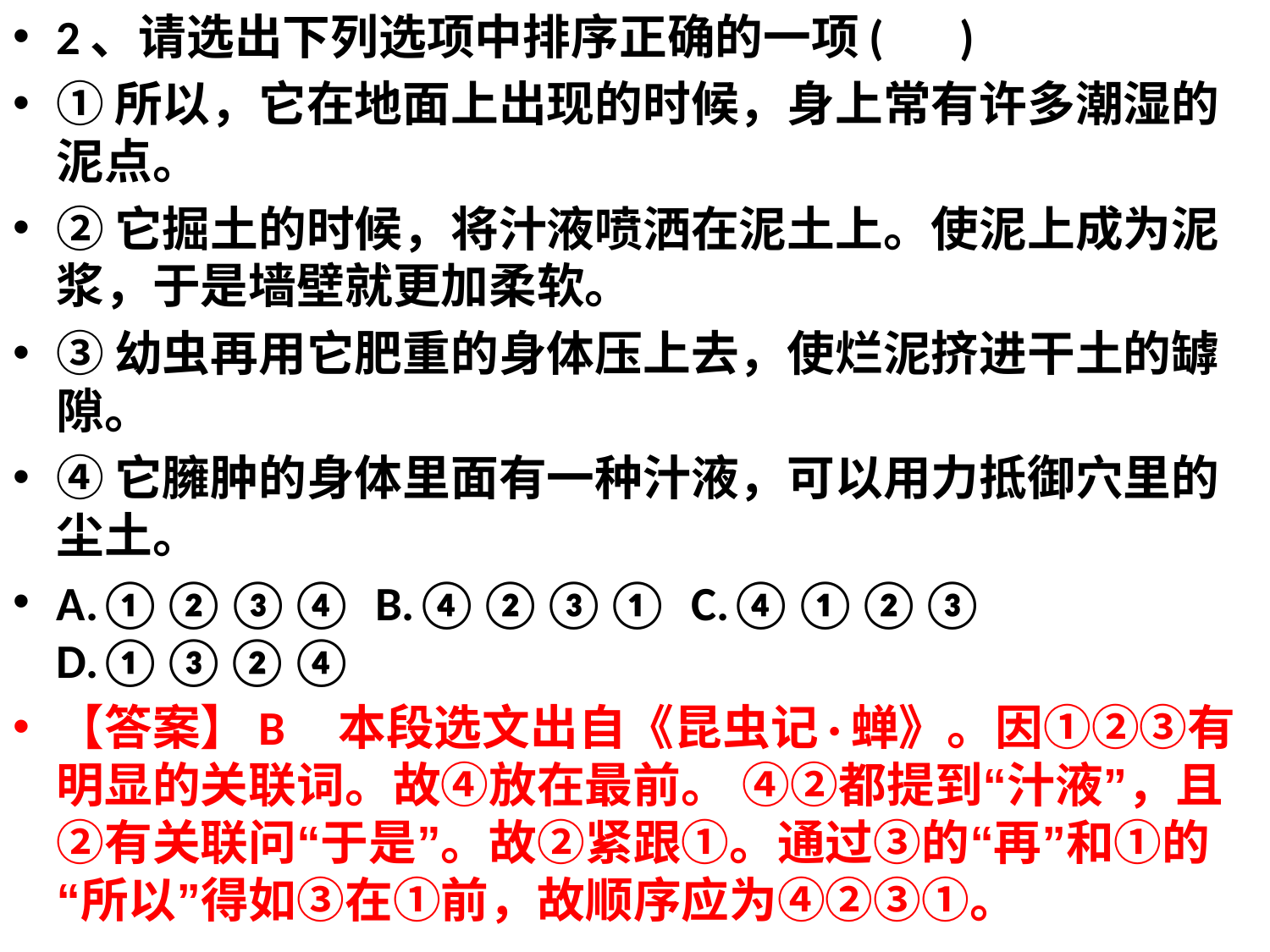

2、请选出下列选项中排序正确的一项(       )
①所以，它在地面上出现的时候，身上常有许多潮湿的泥点。
②它掘土的时候，将汁液喷洒在泥土上。使泥上成为泥浆，于是墙壁就更加柔软。
③幼虫再用它肥重的身体压上去，使烂泥挤进干土的罅隙。
④它臃肿的身体里面有一种汁液，可以用力抵御穴里的尘土。
A.①②③④  B.④②③①  C.④①②③  D.①③②④
【答案】B    本段选文出自《昆虫记·蝉》。因①②③有明显的关联词。故④放在最前。 ④②都提到“汁液”，且②有关联问“于是”。故②紧跟①。通过③的“再”和①的“所以”得如③在①前，故顺序应为④②③①。

#